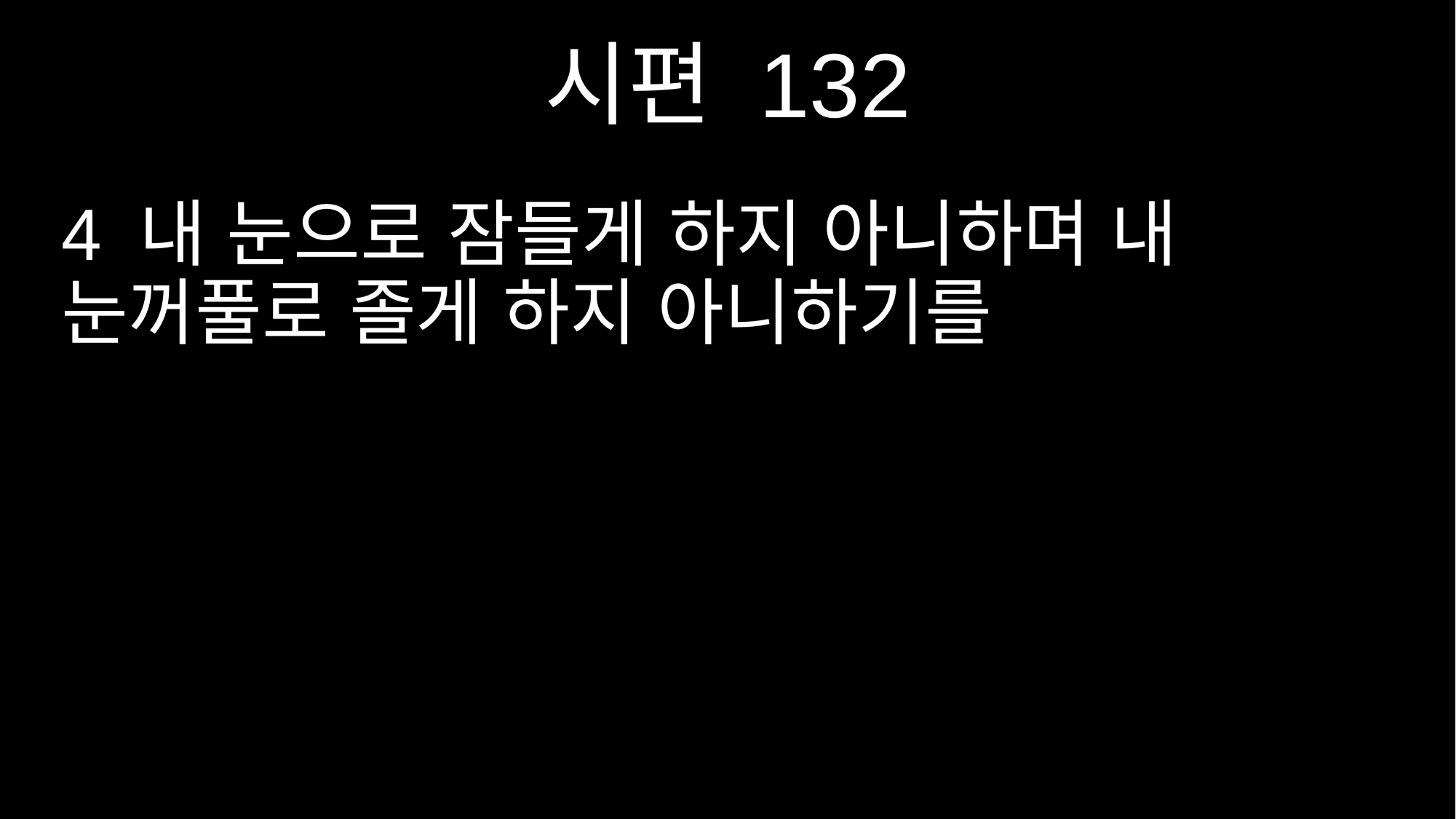

시편 132
4 내 눈으로 잠들게 하지 아니하며 내 눈꺼풀로 졸게 하지 아니하기를